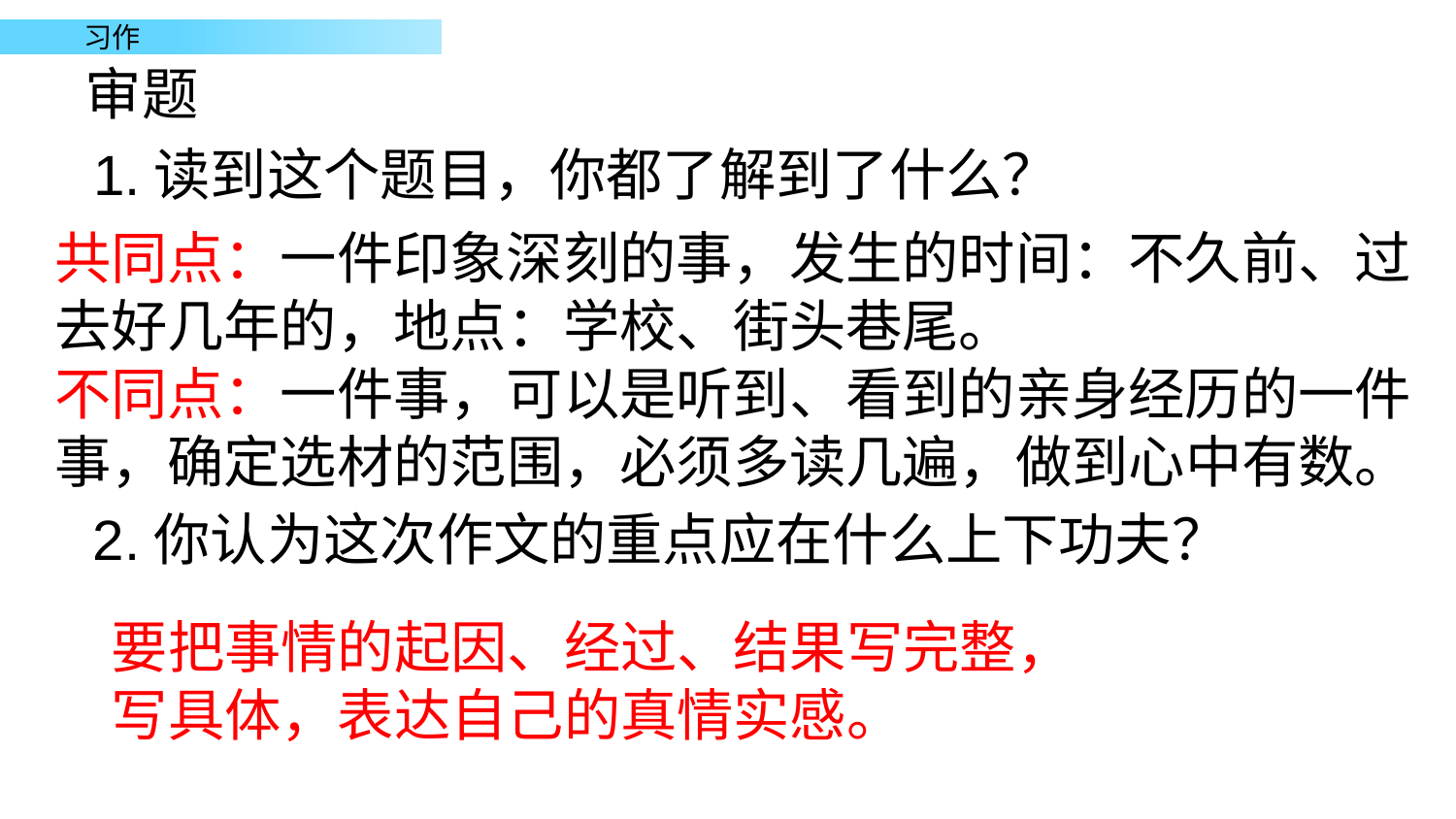

审题
1.读到这个题目，你都了解到了什么？
共同点：一件印象深刻的事，发生的时间：不久前、过去好几年的，地点：学校、街头巷尾。
不同点：一件事，可以是听到、看到的亲身经历的一件事，确定选材的范围，必须多读几遍，做到心中有数。

2.你认为这次作文的重点应在什么上下功夫？
要把事情的起因、经过、结果写完整，写具体，表达自己的真情实感。